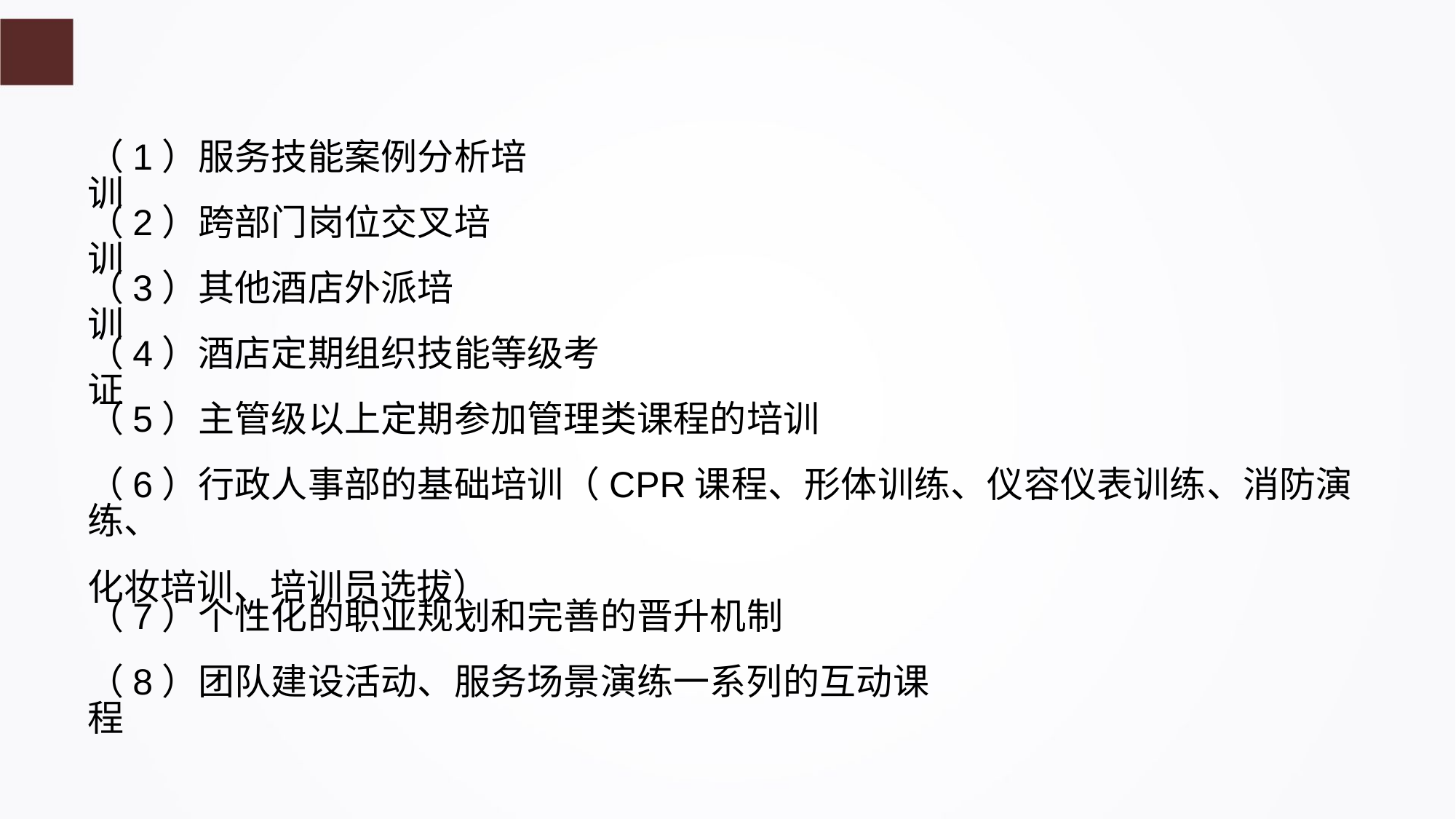

（1）服务技能案例分析培训
（2）跨部门岗位交叉培训
（3）其他酒店外派培训
（4）酒店定期组织技能等级考证
（5）主管级以上定期参加管理类课程的培训
（6）行政人事部的基础培训（CPR课程、形体训练、仪容仪表训练、消防演练、
化妆培训、培训员选拔）
（7）个性化的职业规划和完善的晋升机制
（8）团队建设活动、服务场景演练一系列的互动课程